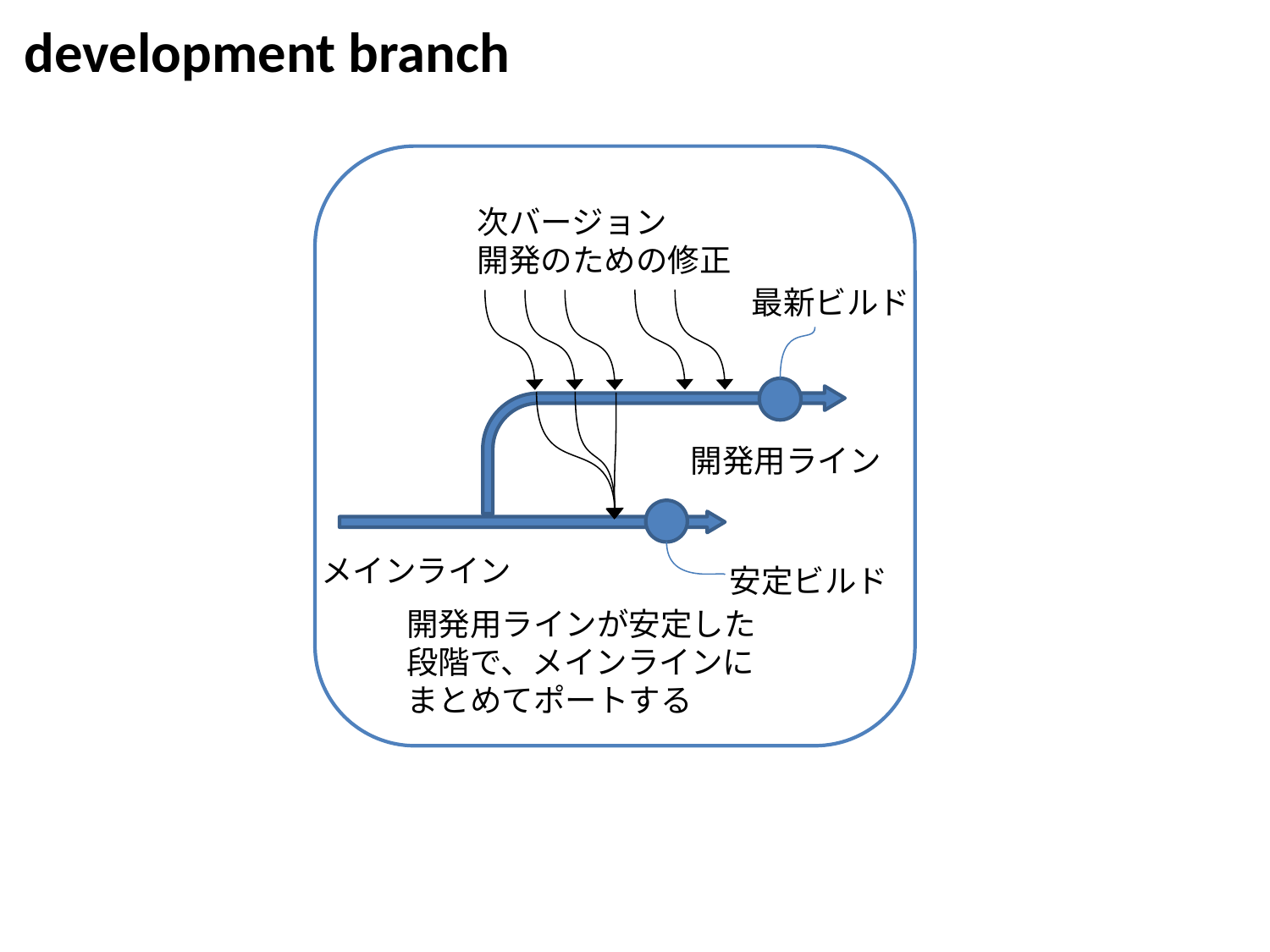

development branch

次バージョン
開発のための修正

メインライン
開発用ラインが安定した
段階で、メインラインに
まとめてポートする
最新ビルド

開発用ライン

安定ビルド